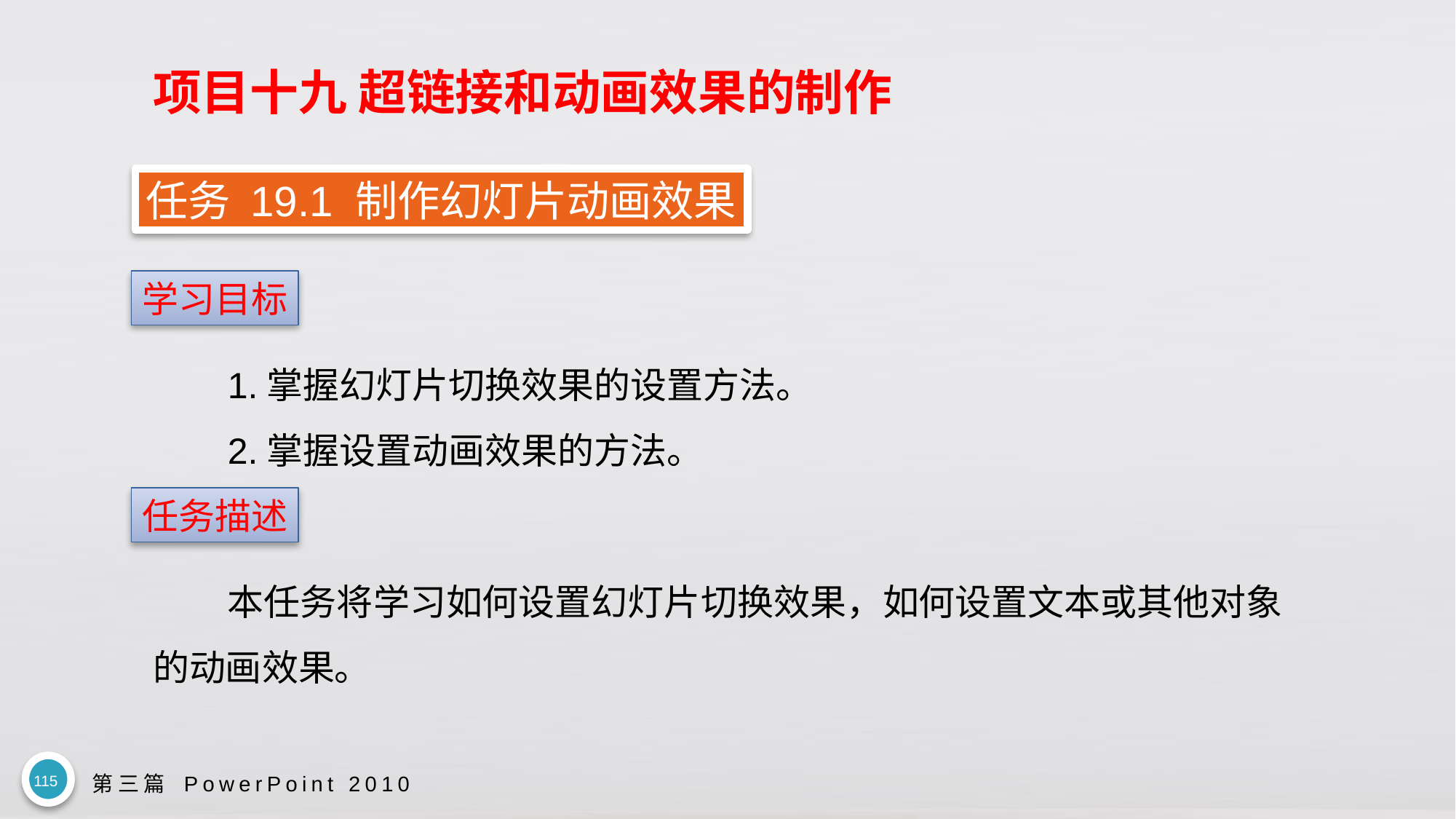

# 项目十九 超链接和动画效果的制作
任务 19.1 制作幻灯片动画效果
学习目标
1.掌握幻灯片切换效果的设置方法。
2.掌握设置动画效果的方法。
任务描述
本任务将学习如何设置幻灯片切换效果，如何设置文本或其他对象的动画效果。
115